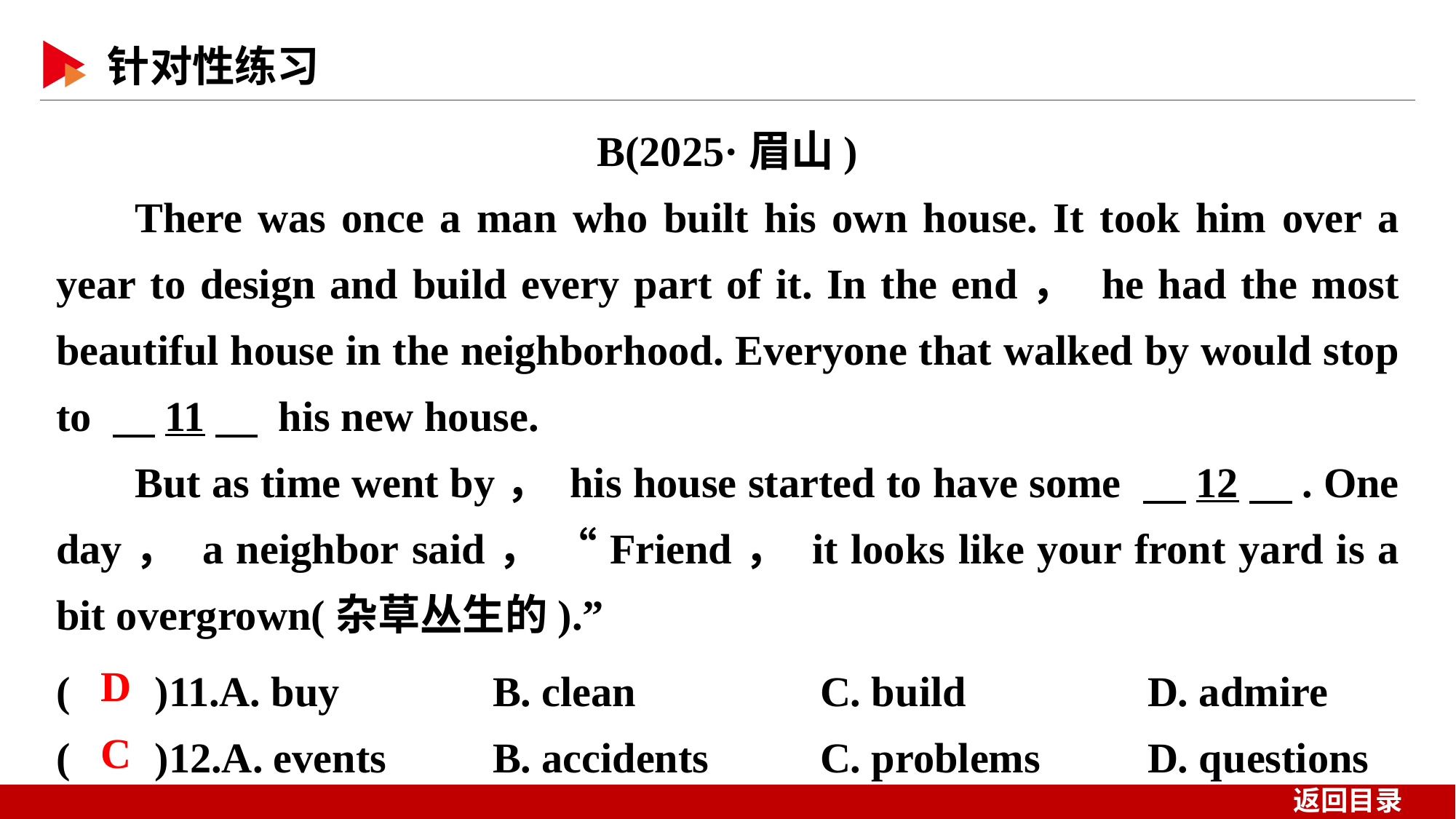

B(2025·眉山)
There was once a man who built his own house. It took him over a year to design and build every part of it. In the end， he had the most beautiful house in the neighborhood. Everyone that walked by would stop to 　11　 his new house.
But as time went by， his house started to have some 　12　. One day， a neighbor said， “Friend， it looks like your front yard is a bit overgrown(杂草丛生的).”
(        )11.A. buy     	B. clean		C. build    		D. admire
(        )12.A. events    	B. accidents		C. problems   	D. questions
   D
   C